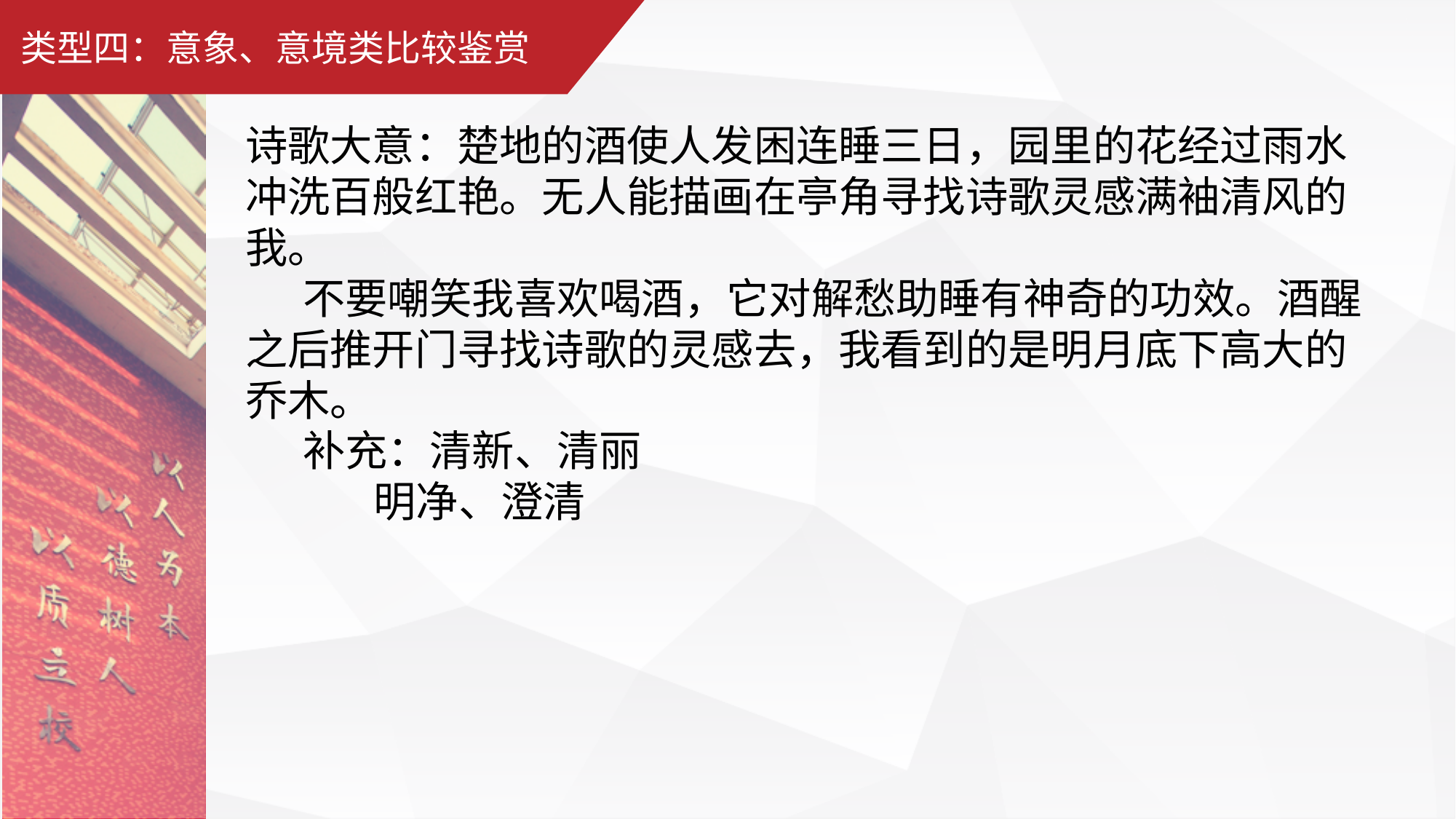

类型四：意象、意境类比较鉴赏
诗歌大意：楚地的酒使人发困连睡三日，园里的花经过雨水冲洗百般红艳。无人能描画在亭角寻找诗歌灵感满袖清风的我。
    不要嘲笑我喜欢喝酒，它对解愁助睡有神奇的功效。酒醒之后推开门寻找诗歌的灵感去，我看到的是明月底下高大的乔木。
    补充：清新、清丽
          明净、澄清